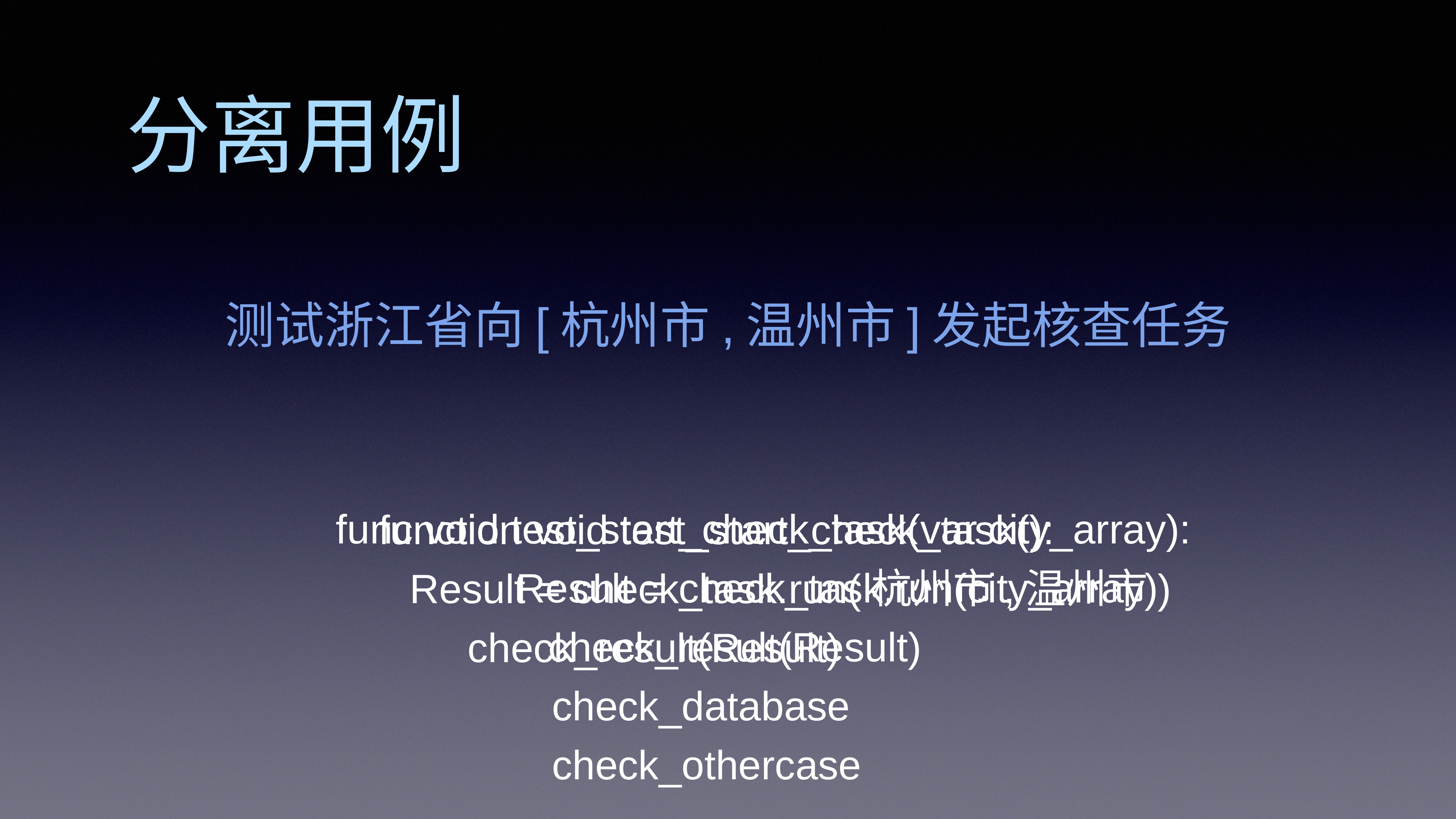

分离用例
测试浙江省向[杭州市,温州市]发起核查任务
           func void test_start_check_task(var city_array):
                        Result = check_task.run(city_array)
      check_result(Result)
check_database
 check_othercase
           function void test_start_check_task():
                        Result = check_task.run(杭州市,温州市)
check_result(Result)